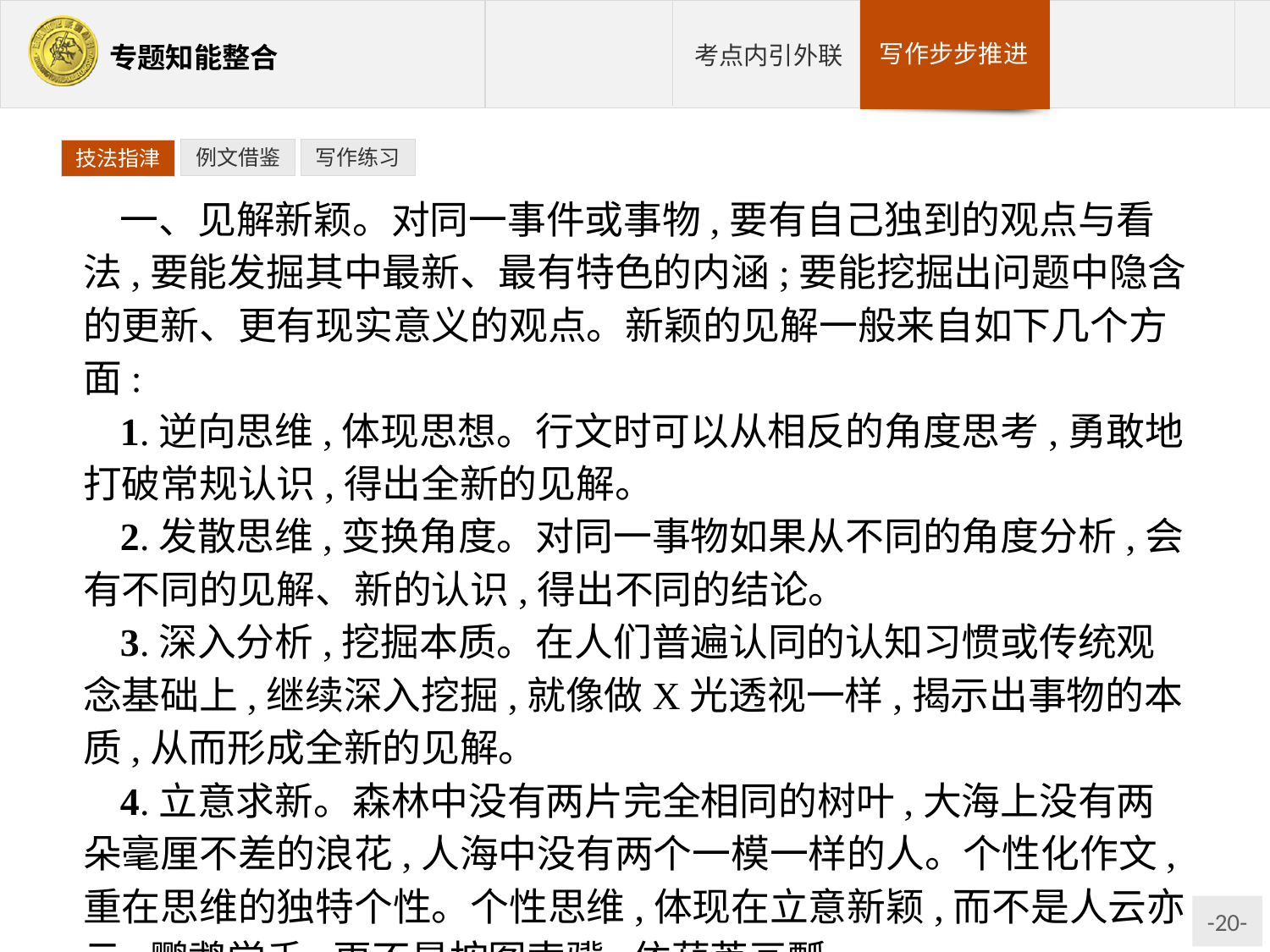

例文借鉴
写作练习
技法指津
一、见解新颖。对同一事件或事物,要有自己独到的观点与看法,要能发掘其中最新、最有特色的内涵;要能挖掘出问题中隐含的更新、更有现实意义的观点。新颖的见解一般来自如下几个方面:
1.逆向思维,体现思想。行文时可以从相反的角度思考,勇敢地打破常规认识,得出全新的见解。
2.发散思维,变换角度。对同一事物如果从不同的角度分析,会有不同的见解、新的认识,得出不同的结论。
3.深入分析,挖掘本质。在人们普遍认同的认知习惯或传统观念基础上,继续深入挖掘,就像做X光透视一样,揭示出事物的本质,从而形成全新的见解。
4.立意求新。森林中没有两片完全相同的树叶,大海上没有两朵毫厘不差的浪花,人海中没有两个一模一样的人。个性化作文,重在思维的独特个性。个性思维,体现在立意新颖,而不是人云亦云,鹦鹉学舌,更不是按图索骥,依葫芦画瓢。